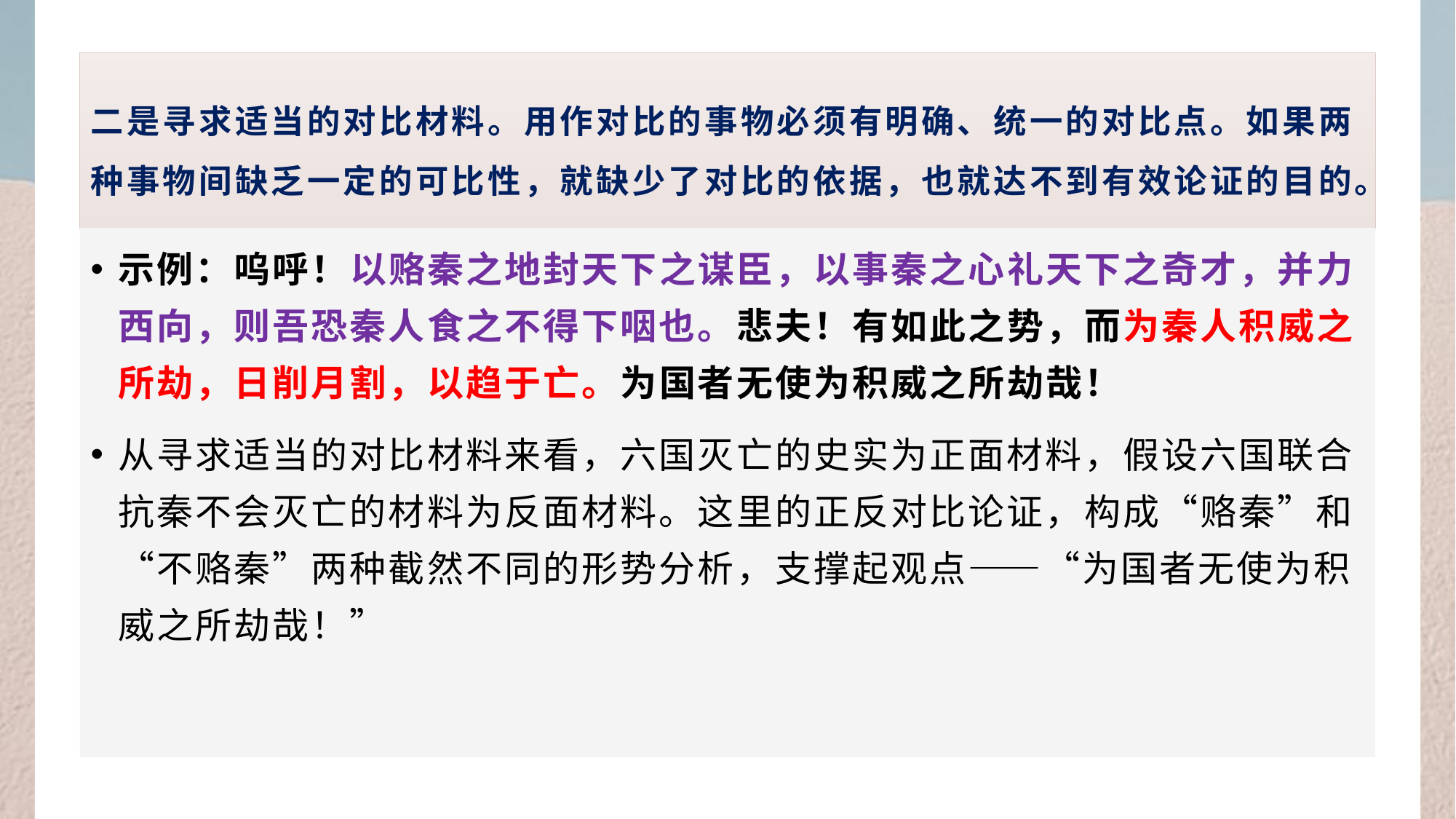

# 二是寻求适当的对比材料。用作对比的事物必须有明确、统一的对比点。如果两种事物间缺乏一定的可比性，就缺少了对比的依据，也就达不到有效论证的目的。
示例：呜呼！以赂秦之地封天下之谋臣，以事秦之心礼天下之奇才，并力西向，则吾恐秦人食之不得下咽也。悲夫！有如此之势，而为秦人积威之所劫，日削月割，以趋于亡。为国者无使为积威之所劫哉！
从寻求适当的对比材料来看，六国灭亡的史实为正面材料，假设六国联合抗秦不会灭亡的材料为反面材料。这里的正反对比论证，构成“赂秦”和“不赂秦”两种截然不同的形势分析，支撑起观点——“为国者无使为积威之所劫哉！”